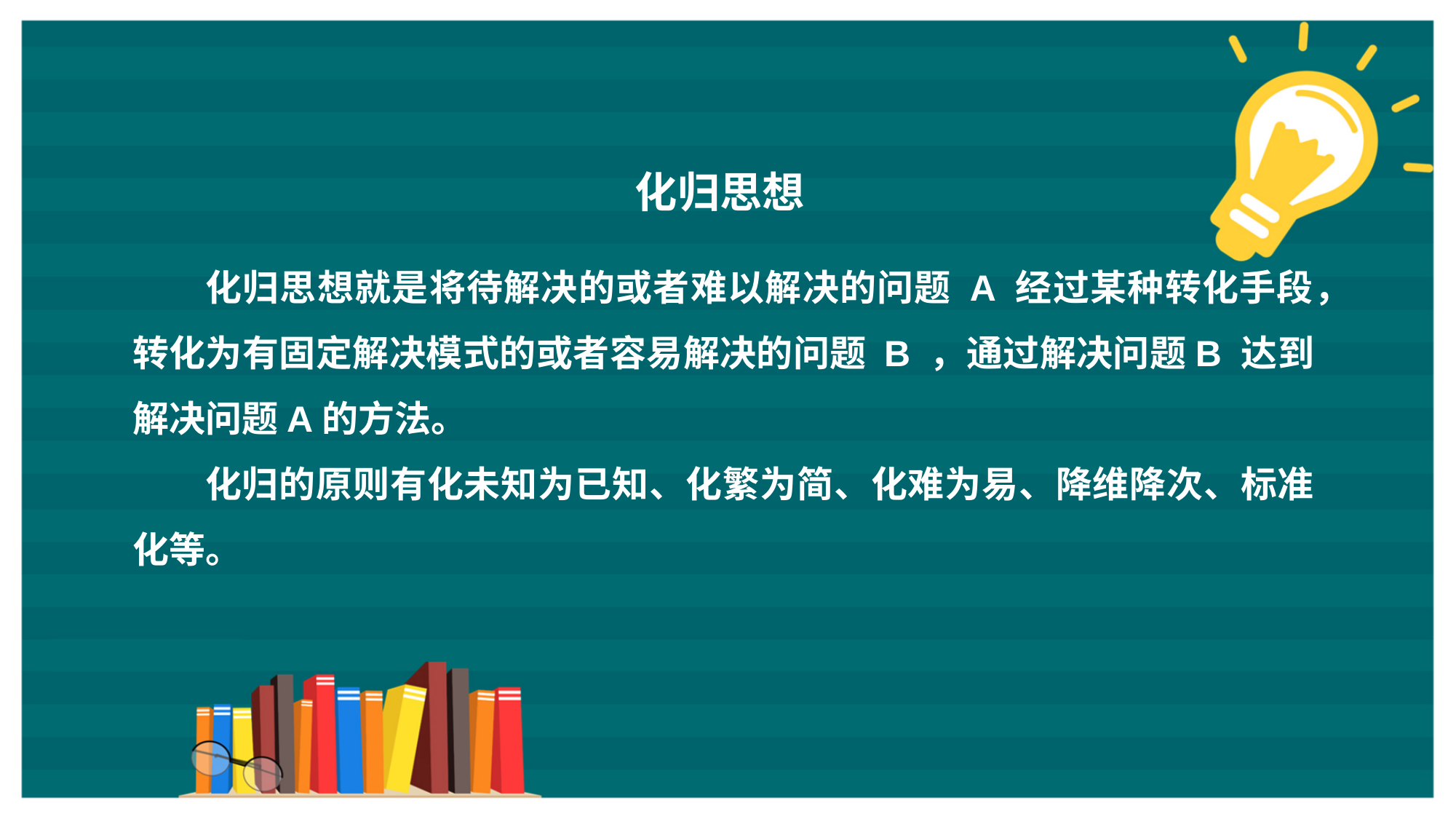

化归思想
化归思想就是将待解决的或者难以解决的问题 A 经过某种转化手段，转化为有固定解决模式的或者容易解决的问题 B ，通过解决问题B 达到解决问题A的方法。
化归的原则有化未知为已知、化繁为简、化难为易、降维降次、标准化等。